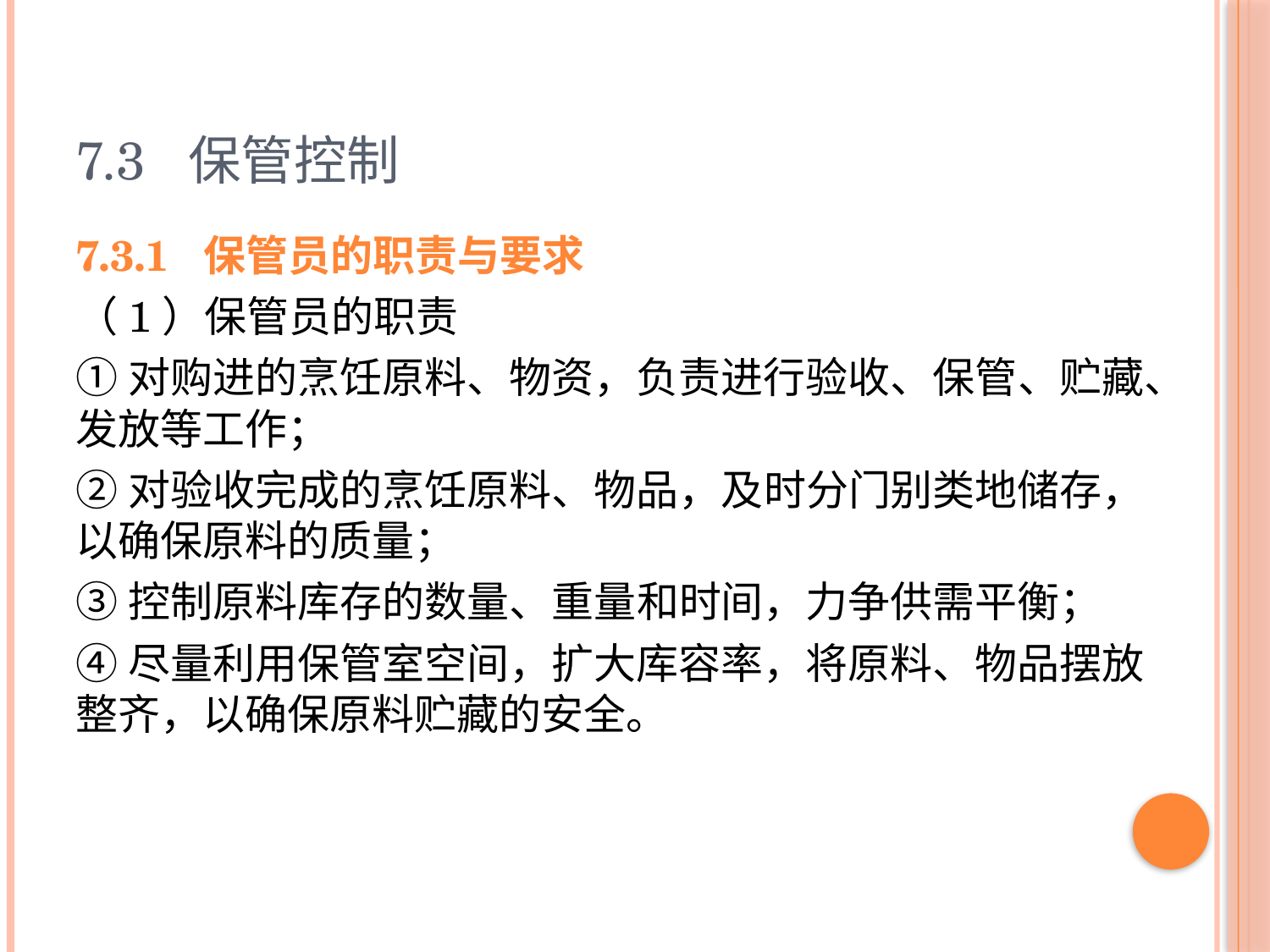

# 7.3  保管控制
7.3.1  保管员的职责与要求
（1）保管员的职责
①对购进的烹饪原料、物资，负责进行验收、保管、贮藏、发放等工作；
②对验收完成的烹饪原料、物品，及时分门别类地储存，以确保原料的质量；
③控制原料库存的数量、重量和时间，力争供需平衡；
④尽量利用保管室空间，扩大库容率，将原料、物品摆放整齐，以确保原料贮藏的安全。